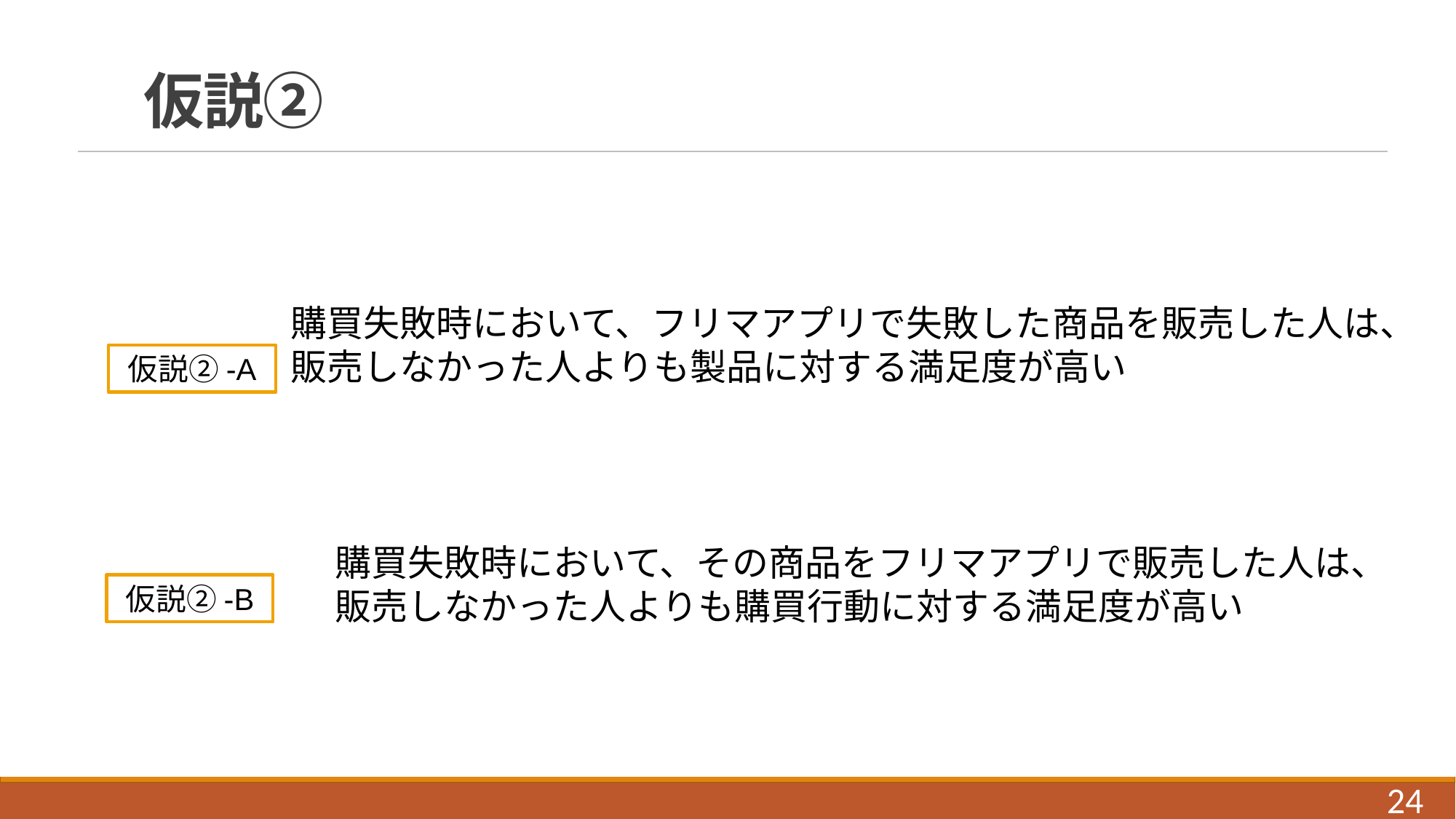

# 仮説②

購買失敗時において、フリマアプリで失敗した商品を販売した人は、
販売しなかった人よりも製品に対する満足度が高い

仮説②-A
購買失敗時において、その商品をフリマアプリで販売した人は、
販売しなかった人よりも購買行動に対する満足度が高い
仮説②-B
24